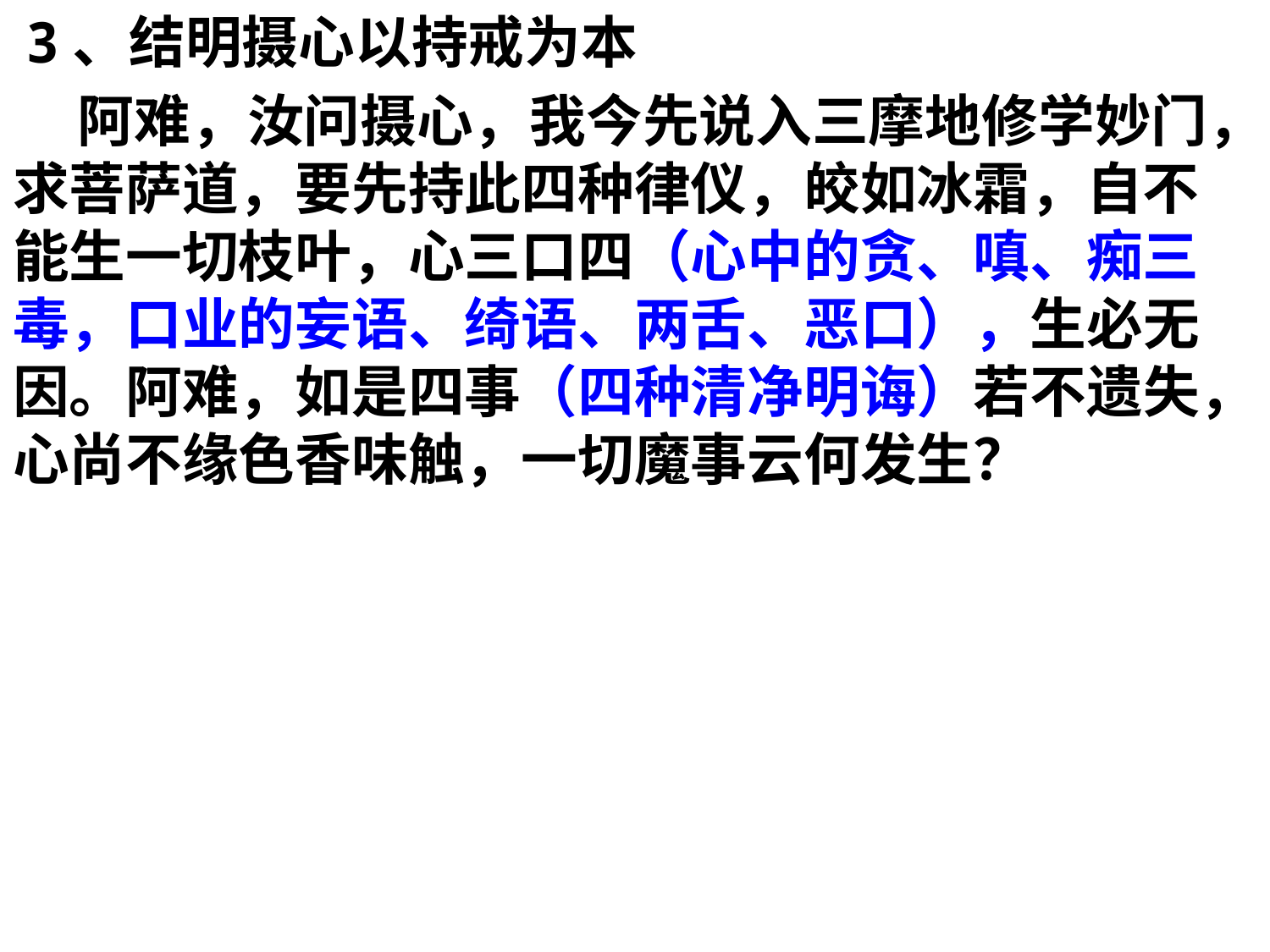

3、结明摄心以持戒为本
    阿难，汝问摄心，我今先说入三摩地修学妙门，求菩萨道，要先持此四种律仪，皎如冰霜，自不能生一切枝叶，心三口四（心中的贪、嗔、痴三毒，口业的妄语、绮语、两舌、恶口），生必无因。阿难，如是四事（四种清净明诲）若不遗失，心尚不缘色香味触，一切魔事云何发生？